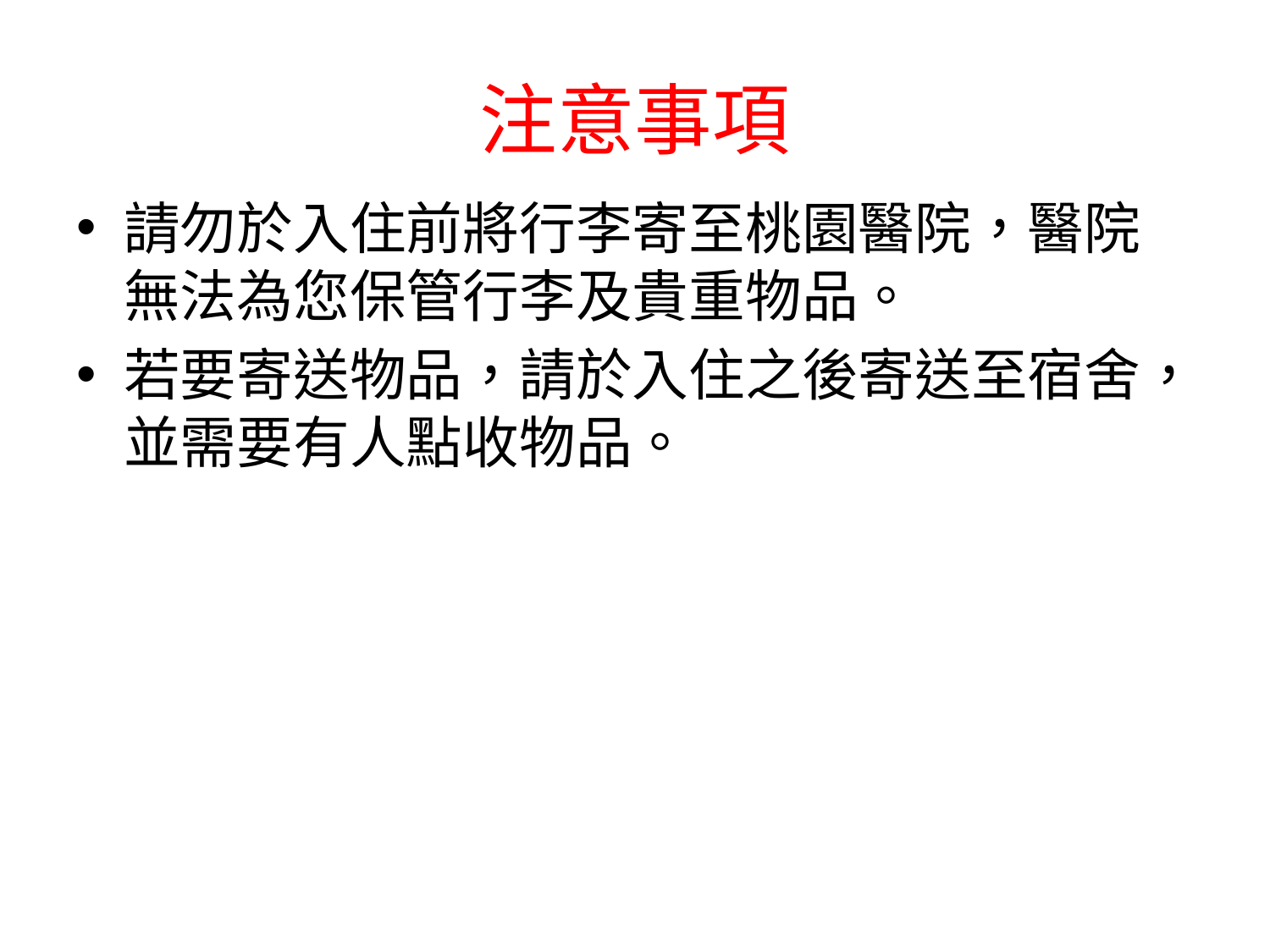

# 注意事項
請勿於入住前將行李寄至桃園醫院，醫院無法為您保管行李及貴重物品。
若要寄送物品，請於入住之後寄送至宿舍，並需要有人點收物品。